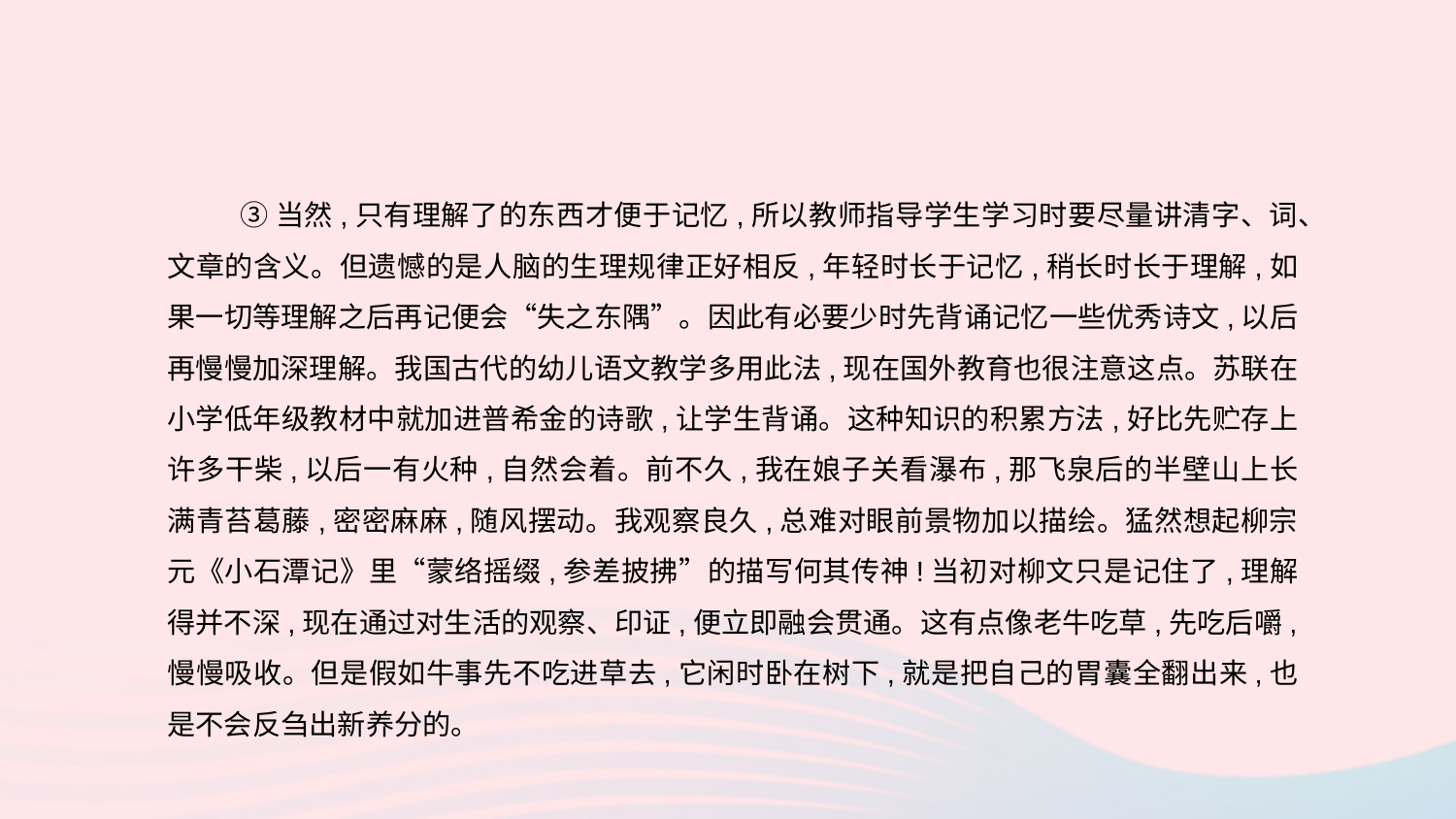

③当然,只有理解了的东西才便于记忆,所以教师指导学生学习时要尽量讲清字、词、文章的含义。但遗憾的是人脑的生理规律正好相反,年轻时长于记忆,稍长时长于理解,如果一切等理解之后再记便会“失之东隅”。因此有必要少时先背诵记忆一些优秀诗文,以后再慢慢加深理解。我国古代的幼儿语文教学多用此法,现在国外教育也很注意这点。苏联在小学低年级教材中就加进普希金的诗歌,让学生背诵。这种知识的积累方法,好比先贮存上许多干柴,以后一有火种,自然会着。前不久,我在娘子关看瀑布,那飞泉后的半壁山上长满青苔葛藤,密密麻麻,随风摆动。我观察良久,总难对眼前景物加以描绘。猛然想起柳宗元《小石潭记》里“蒙络摇缀,参差披拂”的描写何其传神!当初对柳文只是记住了,理解得并不深,现在通过对生活的观察、印证,便立即融会贯通。这有点像老牛吃草,先吃后嚼,慢慢吸收。但是假如牛事先不吃进草去,它闲时卧在树下,就是把自己的胃囊全翻出来,也是不会反刍出新养分的。